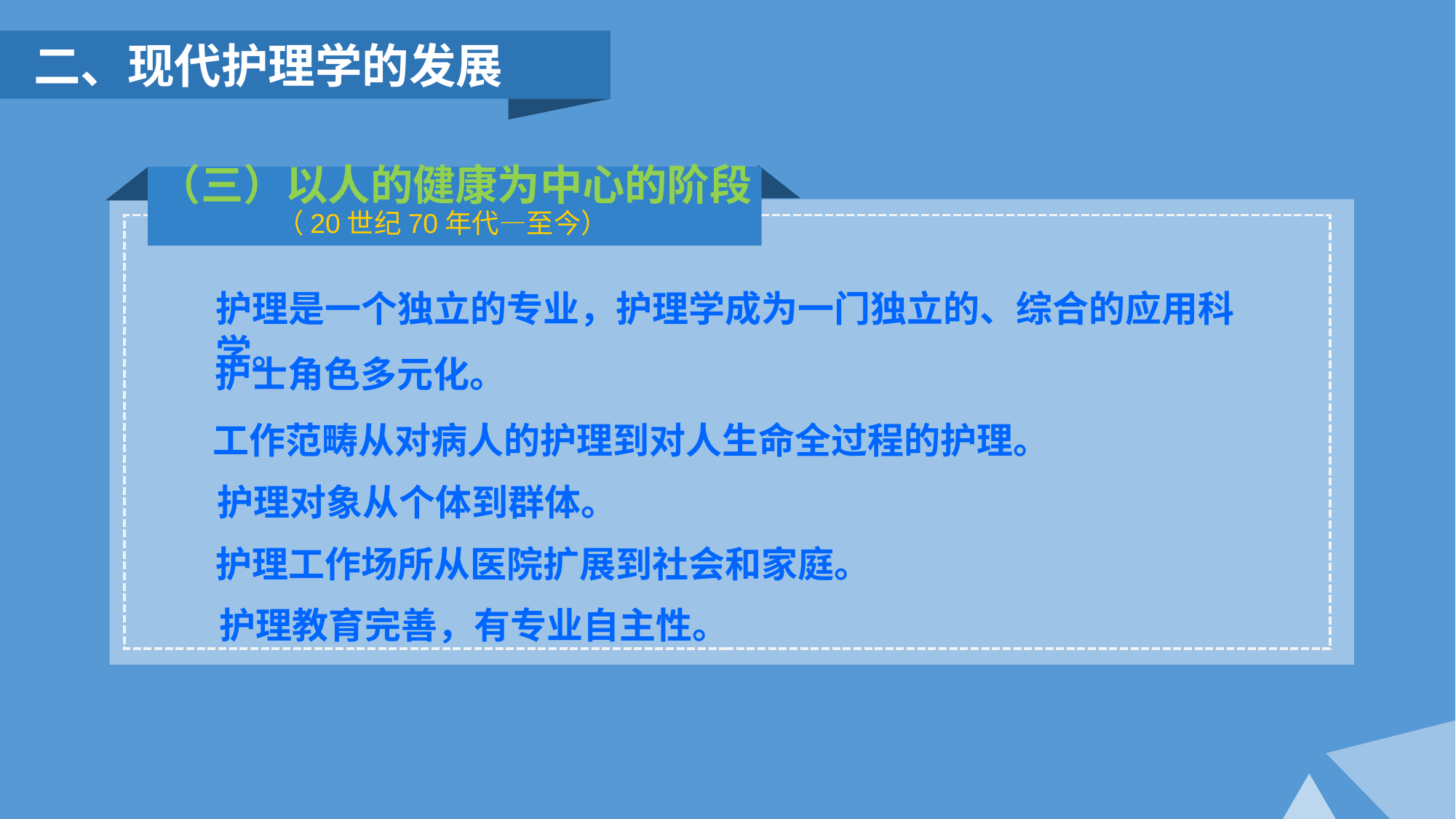

二、现代护理学的发展

（三）以人的健康为中心的阶段
                  （20世纪70年代—至今）

护理是一个独立的专业，护理学成为一门独立的、综合的应用科学。
护士角色多元化。
工作范畴从对病人的护理到对人生命全过程的护理。
护理对象从个体到群体。
护理工作场所从医院扩展到社会和家庭。
护理教育完善，有专业自主性。